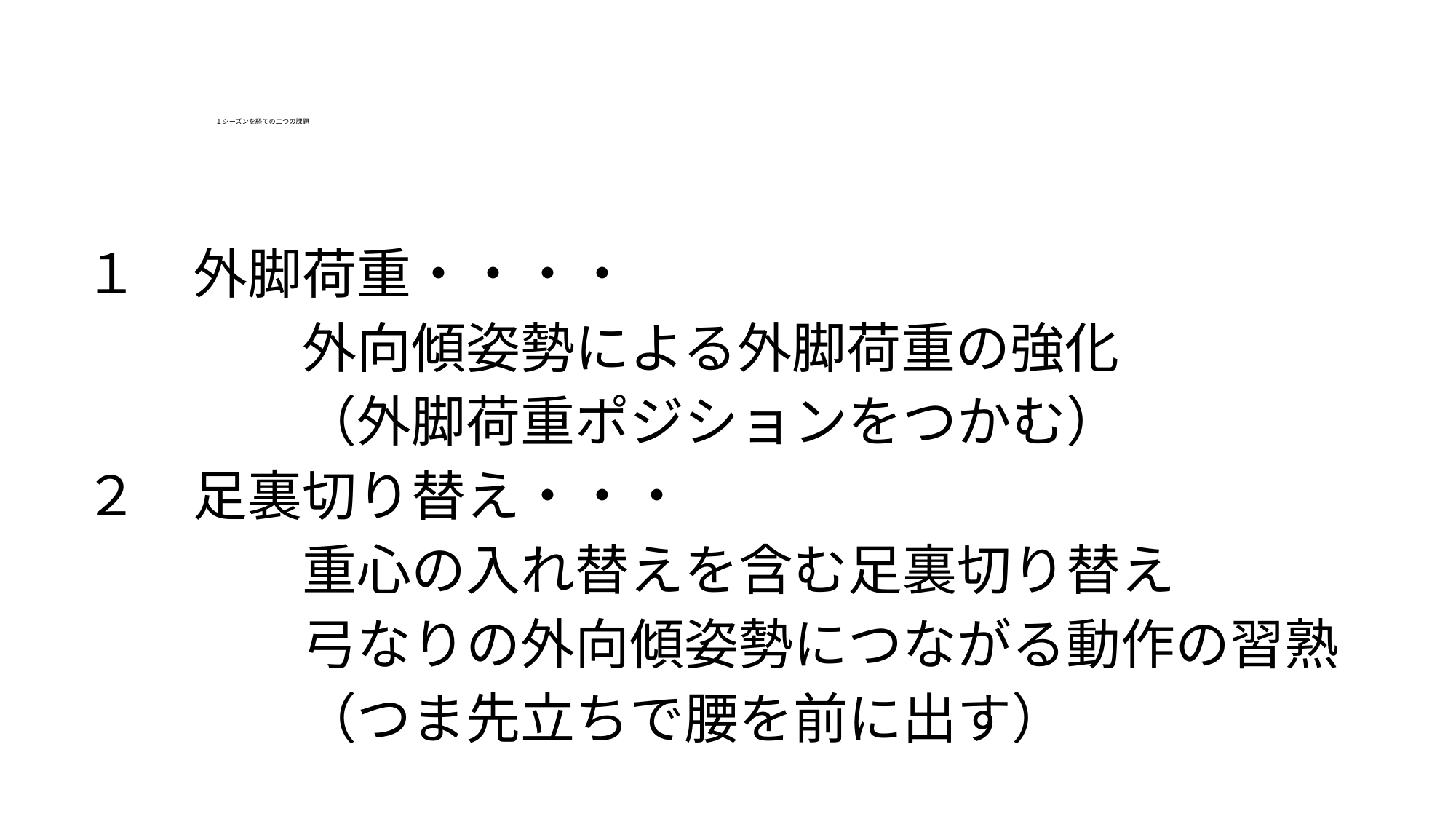

１シーズンを経ての二つの課題

１　外脚荷重・・・・
　　　　外向傾姿勢による外脚荷重の強化
　　　　（外脚荷重ポジションをつかむ）
２　足裏切り替え・・・
　　　　重心の入れ替えを含む足裏切り替え
　　　　弓なりの外向傾姿勢につながる動作の習熟
　　　　（つま先立ちで腰を前に出す）